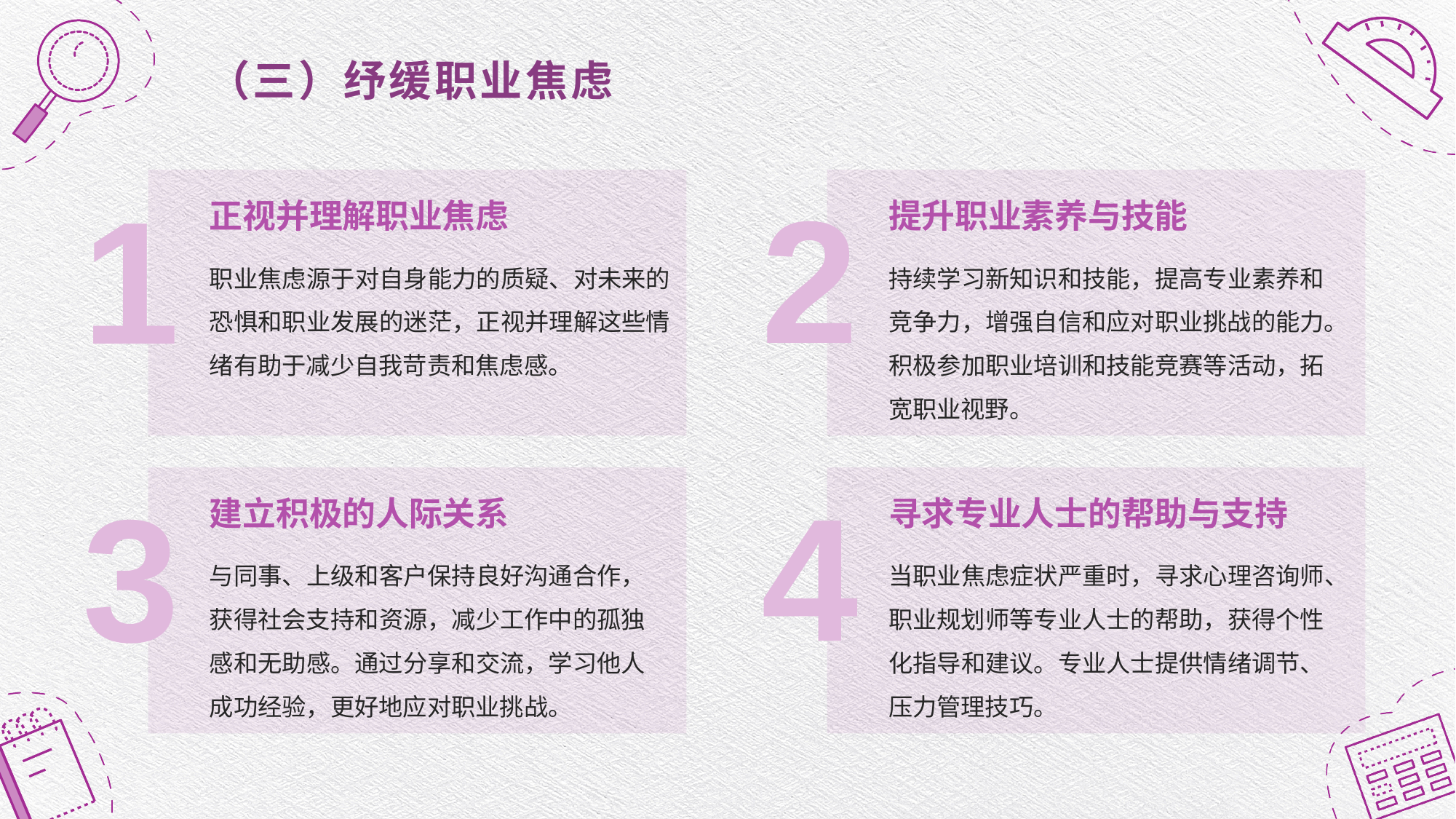

# （三）纾缓职业焦虑
2
1

正视并理解职业焦虑
提升职业素养与技能
持续学习新知识和技能，提高专业素养和竞争力，增强自信和应对职业挑战的能力。积极参加职业培训和技能竞赛等活动，拓宽职业视野。
职业焦虑源于对自身能力的质疑、对未来的恐惧和职业发展的迷茫，正视并理解这些情绪有助于减少自我苛责和焦虑感。
4
3

建立积极的人际关系
寻求专业人士的帮助与支持
与同事、上级和客户保持良好沟通合作，获得社会支持和资源，减少工作中的孤独感和无助感。通过分享和交流，学习他人成功经验，更好地应对职业挑战。
当职业焦虑症状严重时，寻求心理咨询师、职业规划师等专业人士的帮助，获得个性化指导和建议。专业人士提供情绪调节、压力管理技巧。